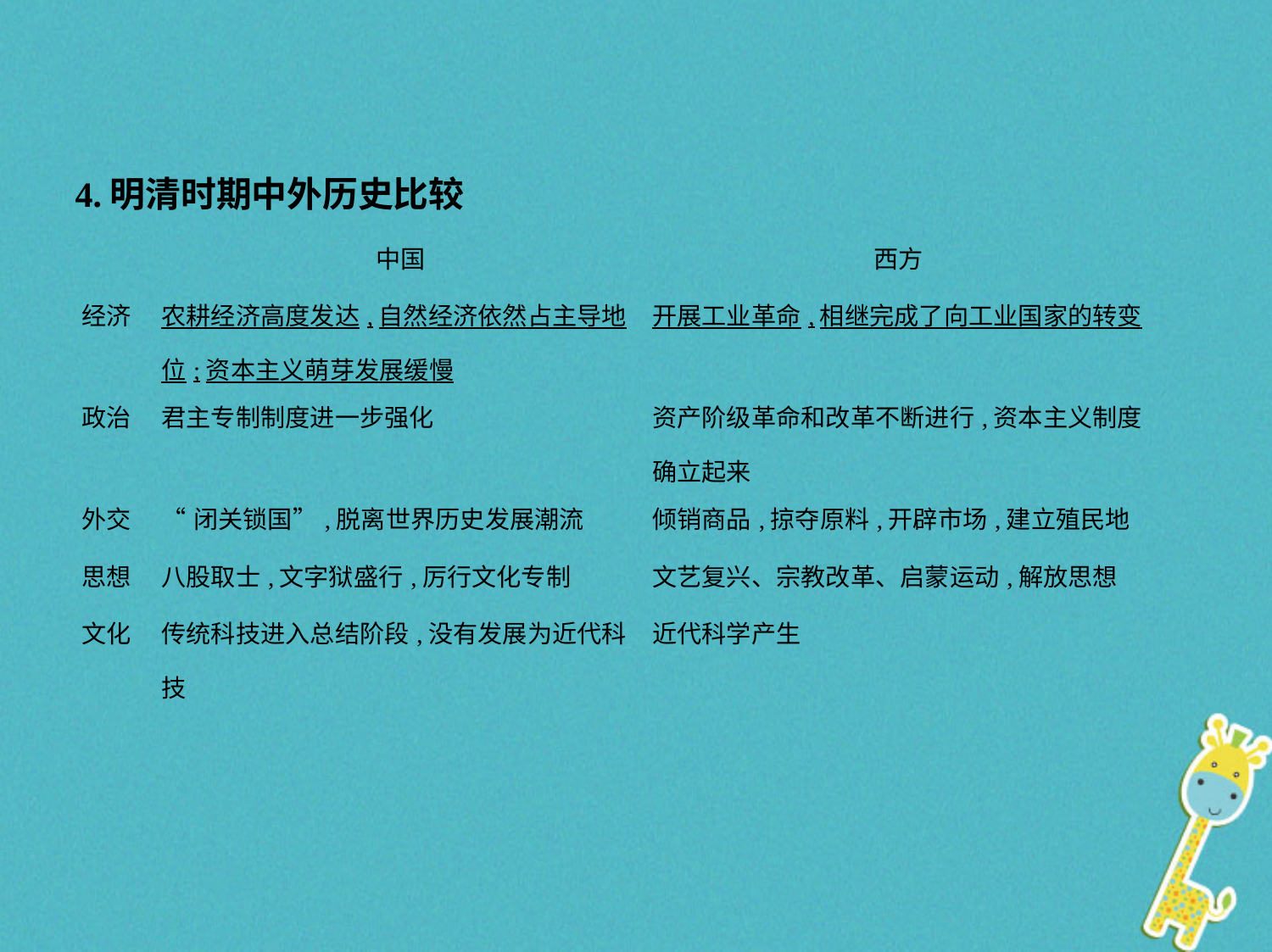

4.明清时期中外历史比较
|  | 中国 | 西方 |
| --- | --- | --- |
| 经济 | 农耕经济高度发达,自然经济依然占主导地位;资本主义萌芽发展缓慢 | 开展工业革命,相继完成了向工业国家的转变 |
| 政治 | 君主专制制度进一步强化 | 资产阶级革命和改革不断进行,资本主义制度确立起来 |
| 外交 | “闭关锁国”,脱离世界历史发展潮流 | 倾销商品,掠夺原料,开辟市场,建立殖民地 |
| 思想 | 八股取士,文字狱盛行,厉行文化专制 | 文艺复兴、宗教改革、启蒙运动,解放思想 |
| 文化 | 传统科技进入总结阶段,没有发展为近代科技 | 近代科学产生 |